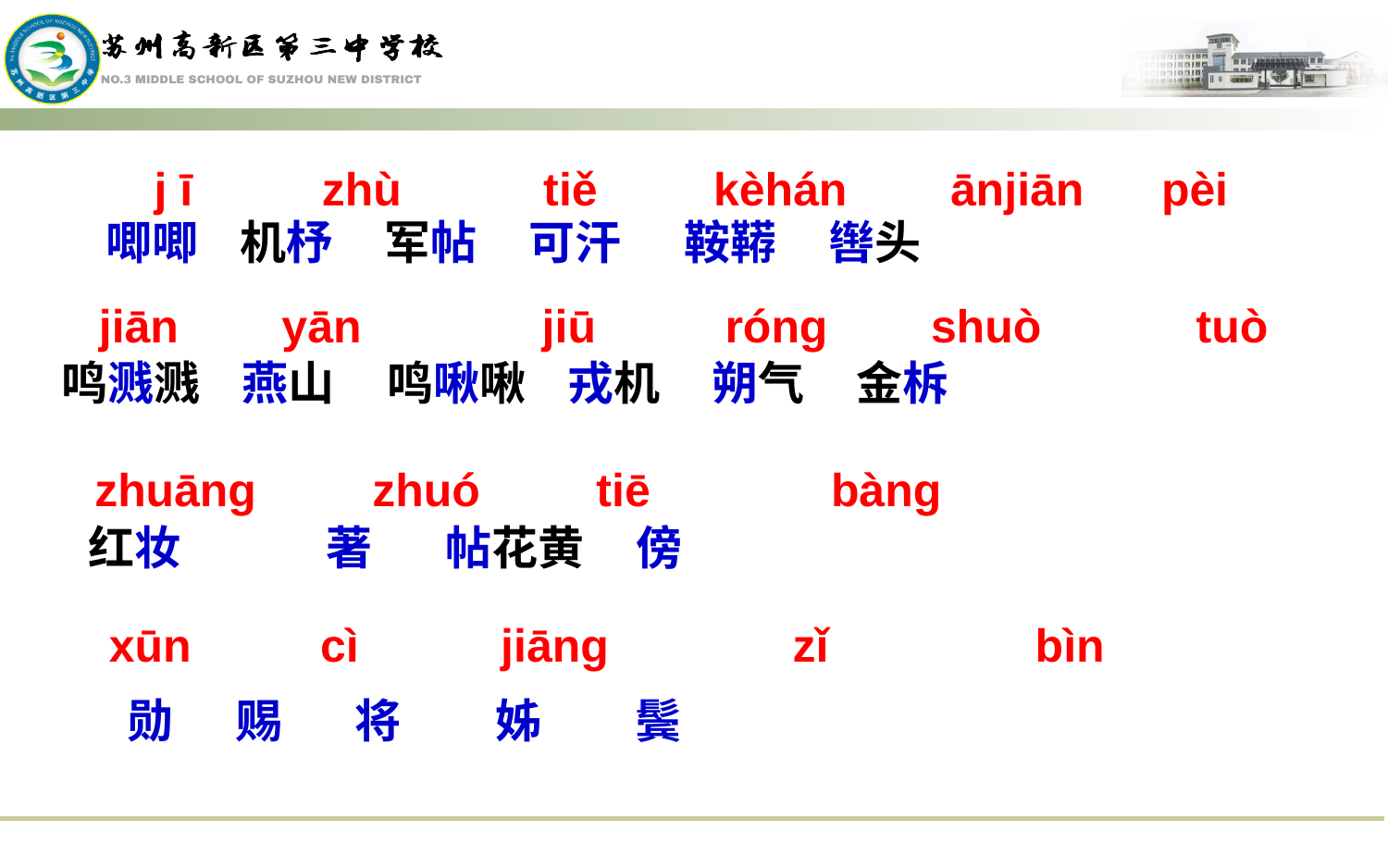

j ī          zhù           tiě         kèhán        ānjiān      pèi
唧唧    机杼     军帖     可汗      鞍鞯     辔头
  jiān        yān              jiū          róng        shuò            tuò
鸣溅溅    燕山     鸣啾啾    戎机     朔气     金柝
zhuāng         zhuó         tiē              bàng
 红妆     　　著       帖花黄     傍
xūn          cì           jiāng    　      zǐ                bìn
勋      赐       将         姊         鬓